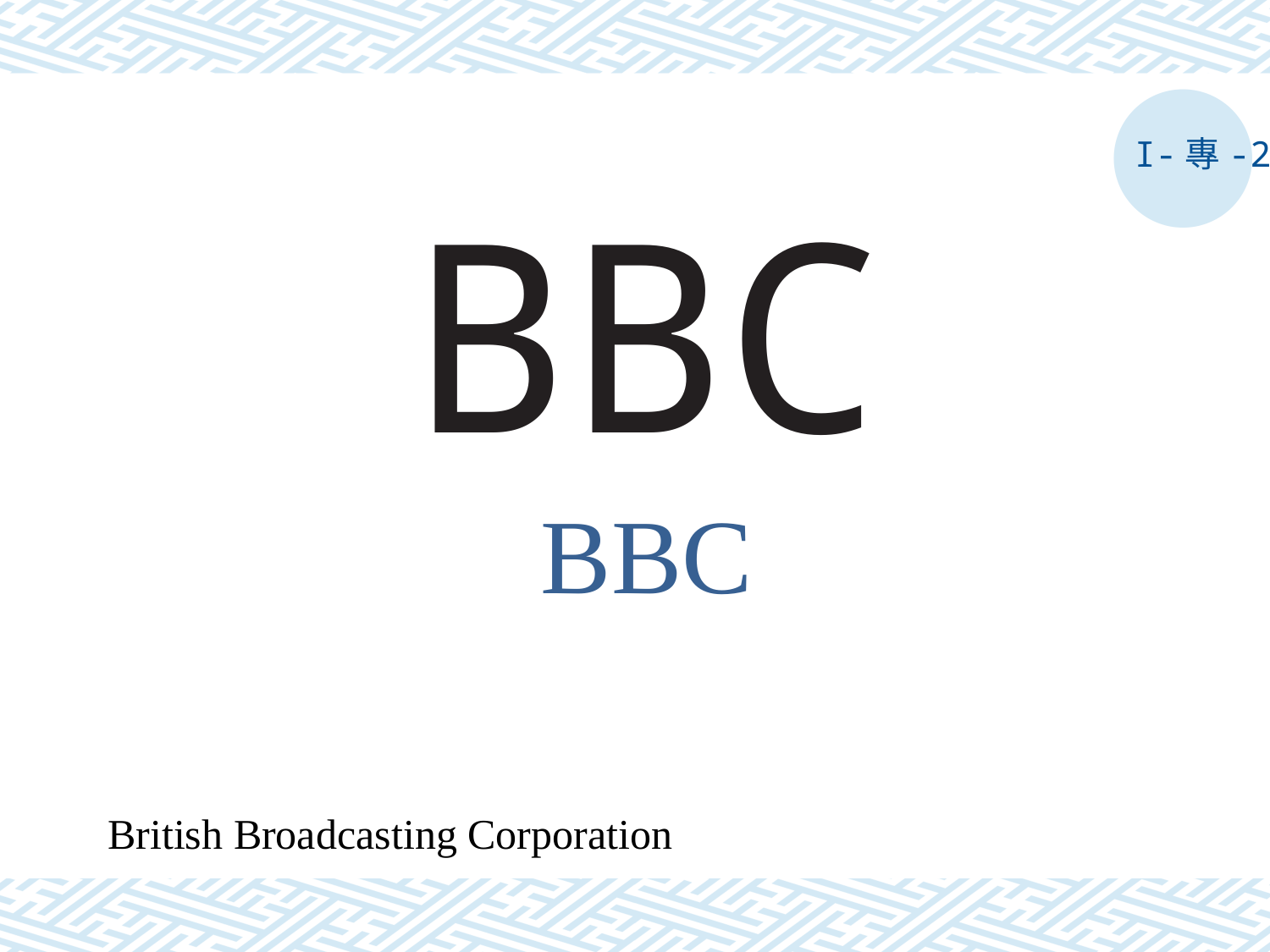

I-專-2

# BBC
BBC
British Broadcasting Corporation